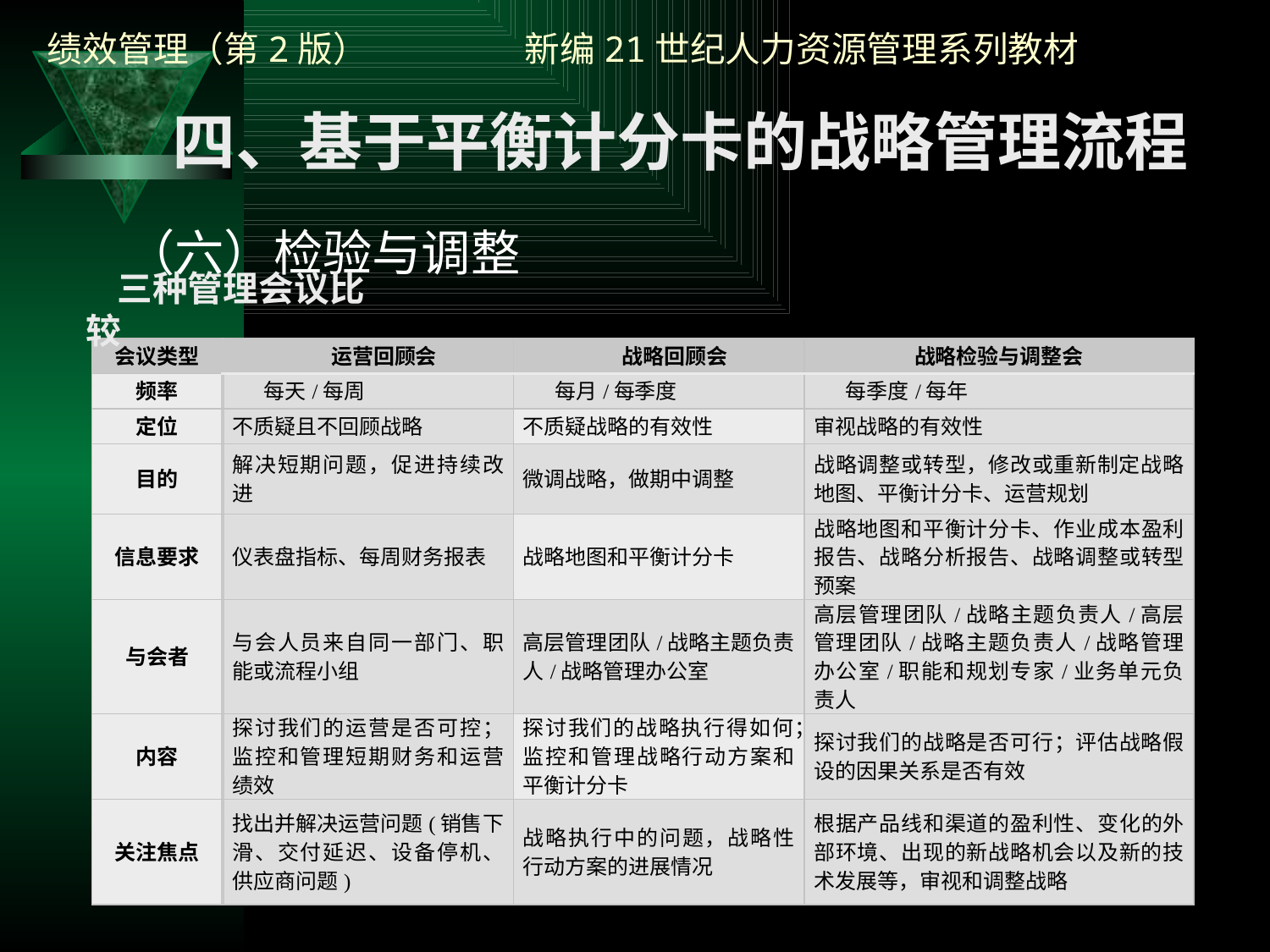

四、基于平衡计分卡的战略管理流程
（六）检验与调整
三种管理会议比较
| 会议类型 | 运营回顾会 | 战略回顾会 | 战略检验与调整会 |
| --- | --- | --- | --- |
| 频率 | 每天/每周 | 每月/每季度 | 每季度/每年 |
| 定位 | 不质疑且不回顾战略 | 不质疑战略的有效性 | 审视战略的有效性 |
| 目的 | 解决短期问题，促进持续改进 | 微调战略，做期中调整 | 战略调整或转型，修改或重新制定战略地图、平衡计分卡、运营规划 |
| 信息要求 | 仪表盘指标、每周财务报表 | 战略地图和平衡计分卡 | 战略地图和平衡计分卡、作业成本盈利报告、战略分析报告、战略调整或转型预案 |
| 与会者 | 与会人员来自同一部门、职能或流程小组 | 高层管理团队/战略主题负责人/战略管理办公室 | 高层管理团队/战略主题负责人/高层管理团队/战略主题负责人/战略管理办公室/职能和规划专家/业务单元负责人 |
| 内容 | 探讨我们的运营是否可控；监控和管理短期财务和运营绩效 | 探讨我们的战略执行得如何；监控和管理战略行动方案和平衡计分卡 | 探讨我们的战略是否可行；评估战略假设的因果关系是否有效 |
| 关注焦点 | 找出并解决运营问题(销售下滑、交付延迟、设备停机、供应商问题) | 战略执行中的问题，战略性行动方案的进展情况 | 根据产品线和渠道的盈利性、变化的外部环境、出现的新战略机会以及新的技术发展等，审视和调整战略 |